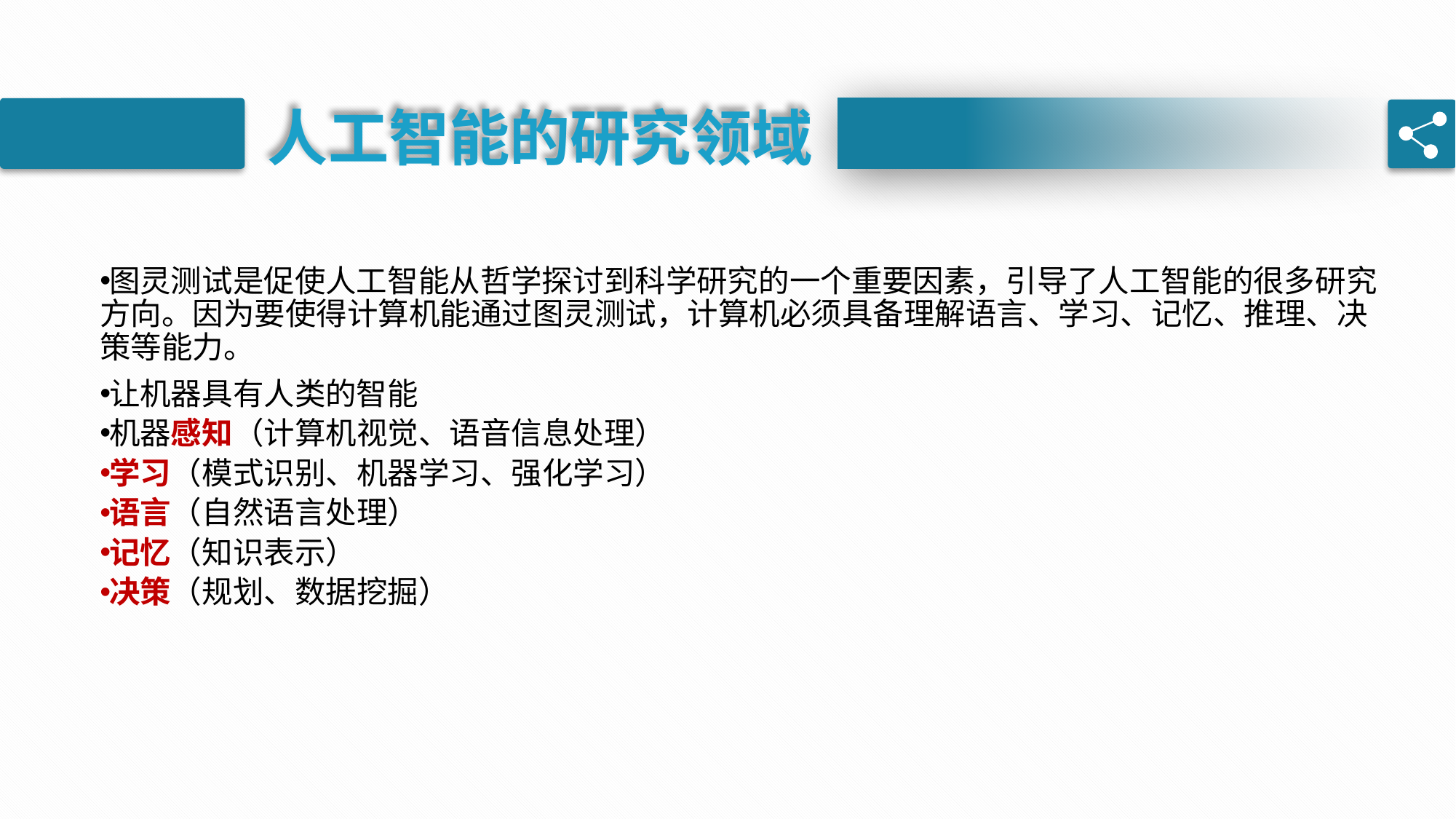

人工智能的研究领域

图灵测试是促使人工智能从哲学探讨到科学研究的一个重要因素，引导了人工智能的很多研究方向。因为要使得计算机能通过图灵测试，计算机必须具备理解语言、学习、记忆、推理、决策等能力。
让机器具有人类的智能
机器感知（计算机视觉、语音信息处理）
学习（模式识别、机器学习、强化学习）
语言（自然语言处理）
记忆（知识表示）
决策（规划、数据挖掘）